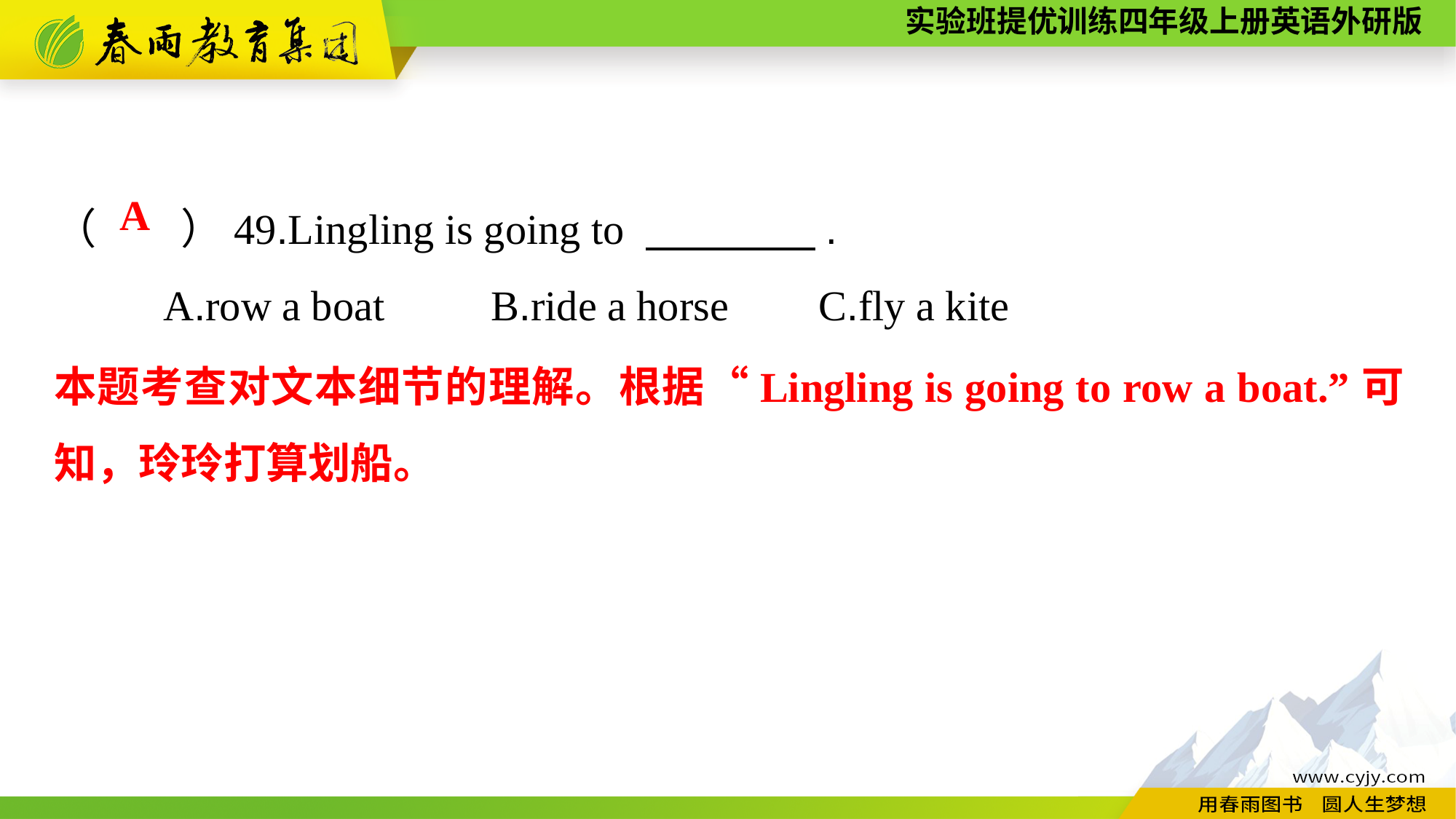

（　　）49.Lingling is going to 　　　　.
	A.row a boat	B.ride a horse	C.fly a kite

A
本题考查对文本细节的理解。根据“Lingling is going to row a boat.”可知，玲玲打算划船。